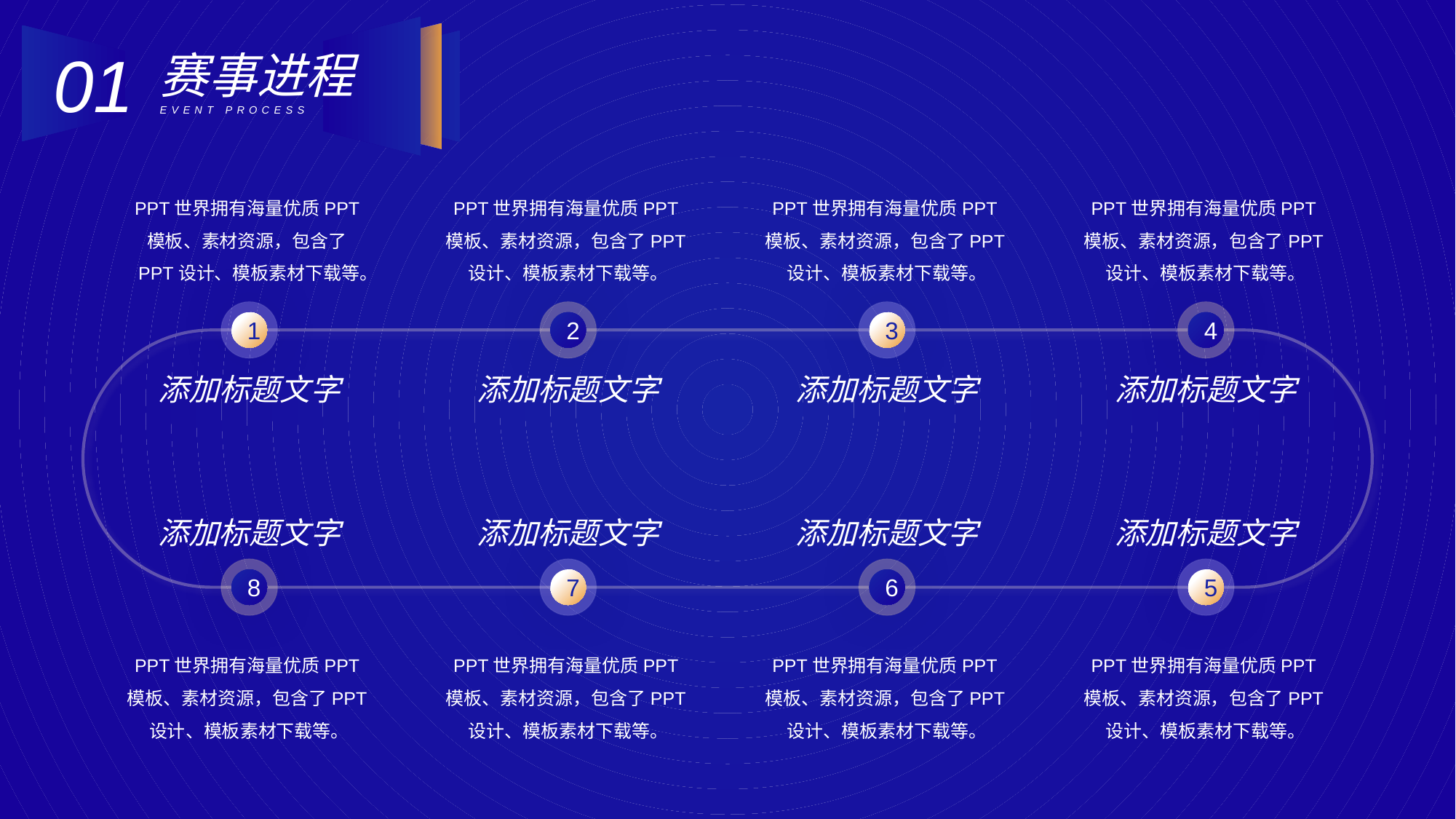

01

赛事进程
EVENT PROCESS
PPT世界拥有海量优质PPT模板、素材资源，包含了PPT设计、模板素材下载等。
PPT世界拥有海量优质PPT模板、素材资源，包含了PPT设计、模板素材下载等。
PPT世界拥有海量优质PPT模板、素材资源，包含了PPT设计、模板素材下载等。
PPT世界拥有海量优质PPT模板、素材资源，包含了PPT设计、模板素材下载等。

1
2
3
4

添加标题文字
添加标题文字
添加标题文字
添加标题文字
添加标题文字
添加标题文字
添加标题文字
添加标题文字

8
7
6
5
PPT世界拥有海量优质PPT模板、素材资源，包含了PPT设计、模板素材下载等。
PPT世界拥有海量优质PPT模板、素材资源，包含了PPT设计、模板素材下载等。
PPT世界拥有海量优质PPT模板、素材资源，包含了PPT设计、模板素材下载等。
PPT世界拥有海量优质PPT模板、素材资源，包含了PPT设计、模板素材下载等。